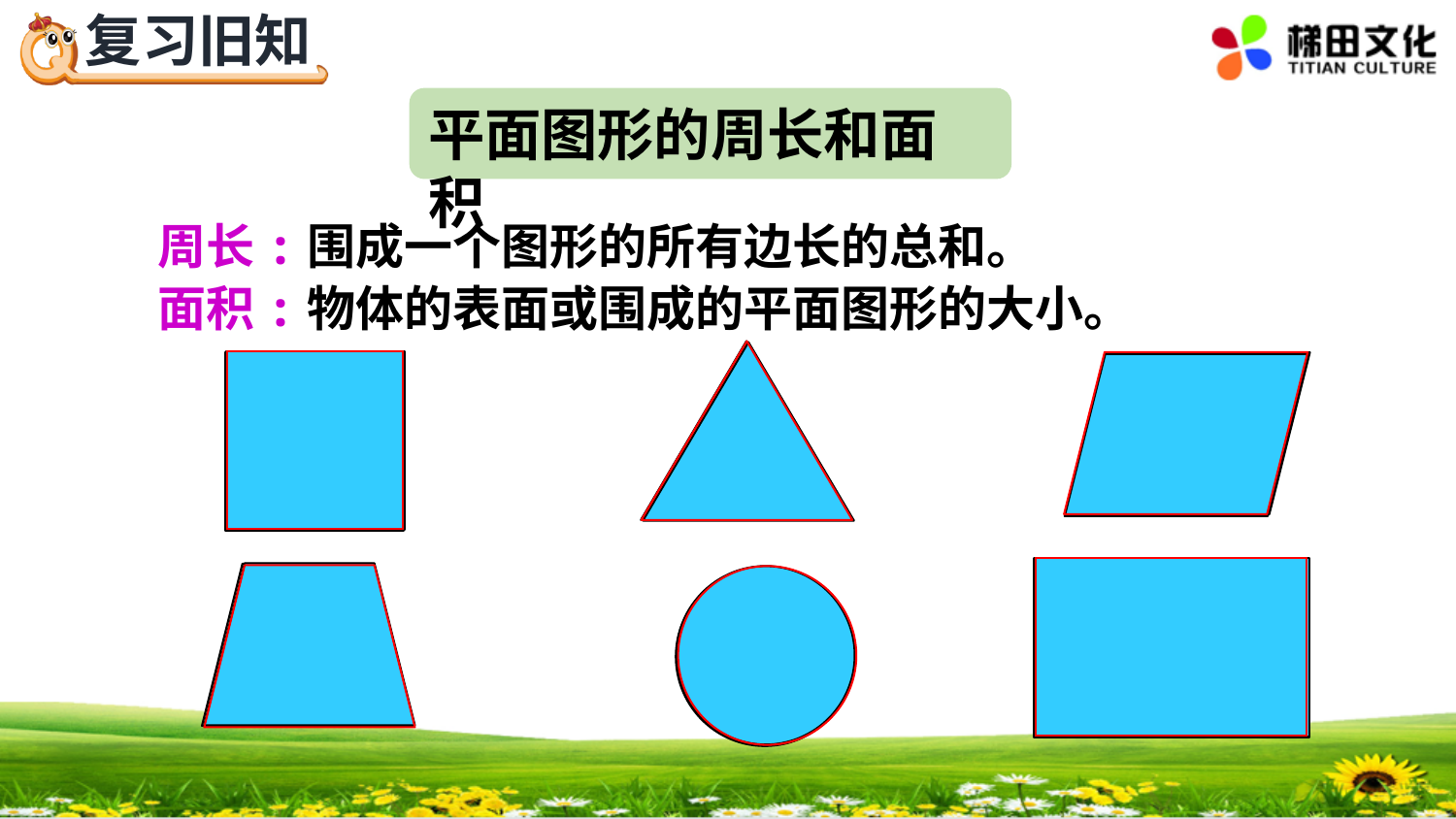

平面图形的周长和面积
周长:围成一个图形的所有边长的总和。
面积:物体的表面或围成的平面图形的大小。